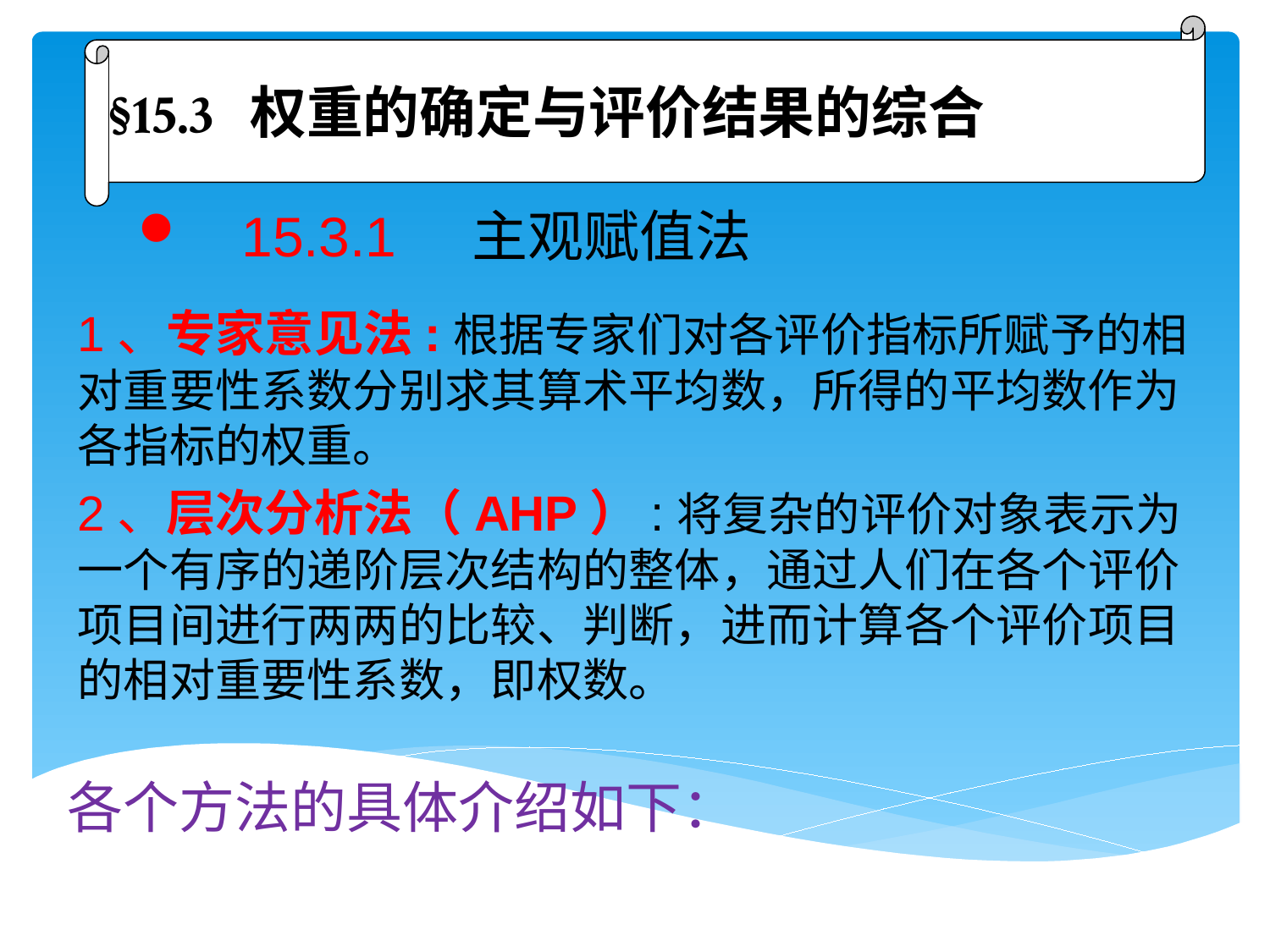

§15.3  权重的确定与评价结果的综合
   15.3.1    主观赋值法
1、专家意见法:根据专家们对各评价指标所赋予的相对重要性系数分别求其算术平均数，所得的平均数作为各指标的权重。
2、层次分析法（AHP）:将复杂的评价对象表示为一个有序的递阶层次结构的整体，通过人们在各个评价项目间进行两两的比较、判断，进而计算各个评价项目的相对重要性系数，即权数。

各个方法的具体介绍如下：